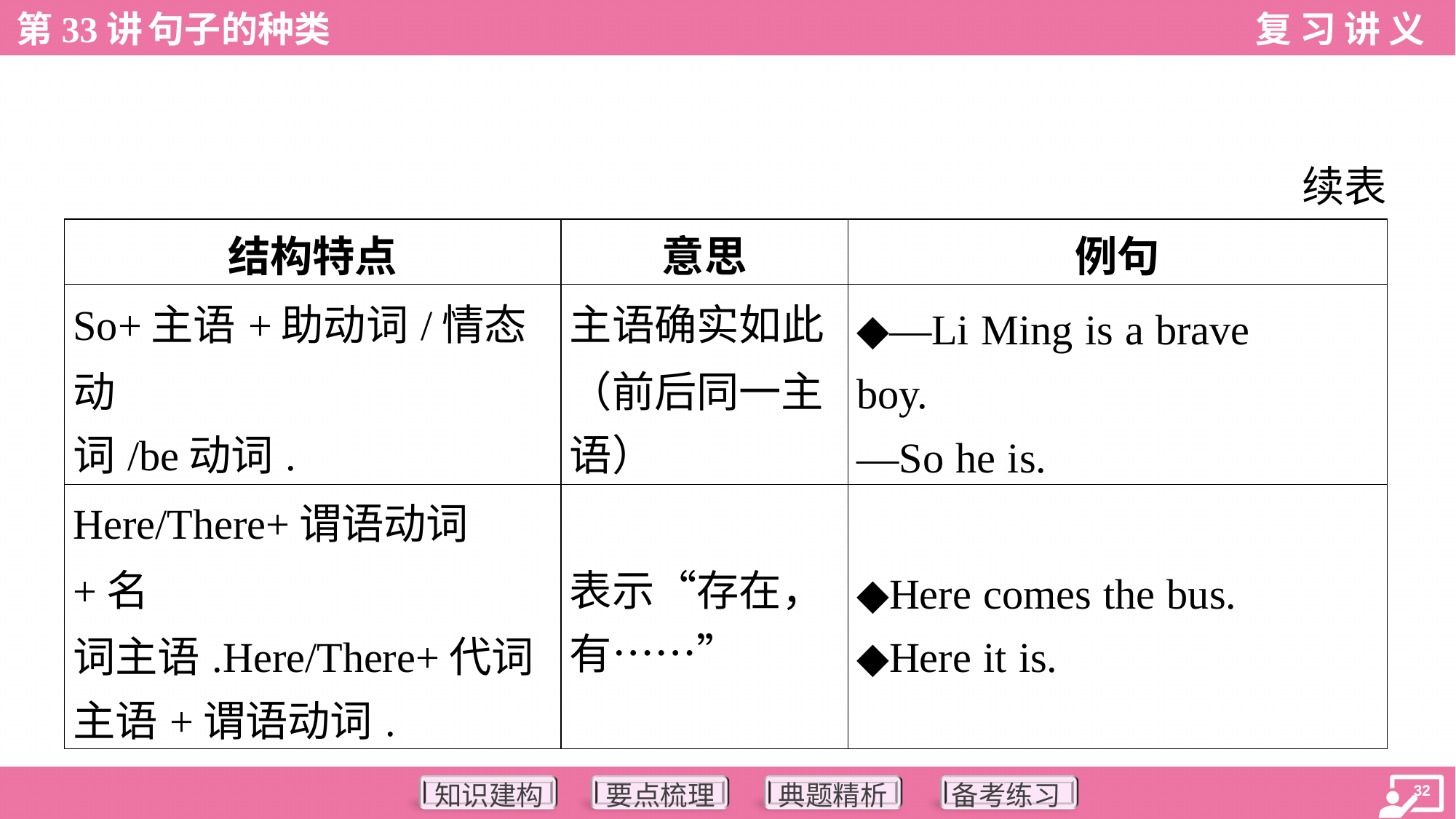

续表
| 结构特点 | 意思 | 例句 |
| --- | --- | --- |
| So+主语+助动词/情态动 词/be动词. | 主语确实如此 （前后同一主 语） | ◆—Li Ming is a brave boy. —So he is. |
| Here/There+谓语动词+名 词主语.Here/There+代词 主语+谓语动词. | 表示“存在， 有……” | ◆Here comes the bus. ◆Here it is. |